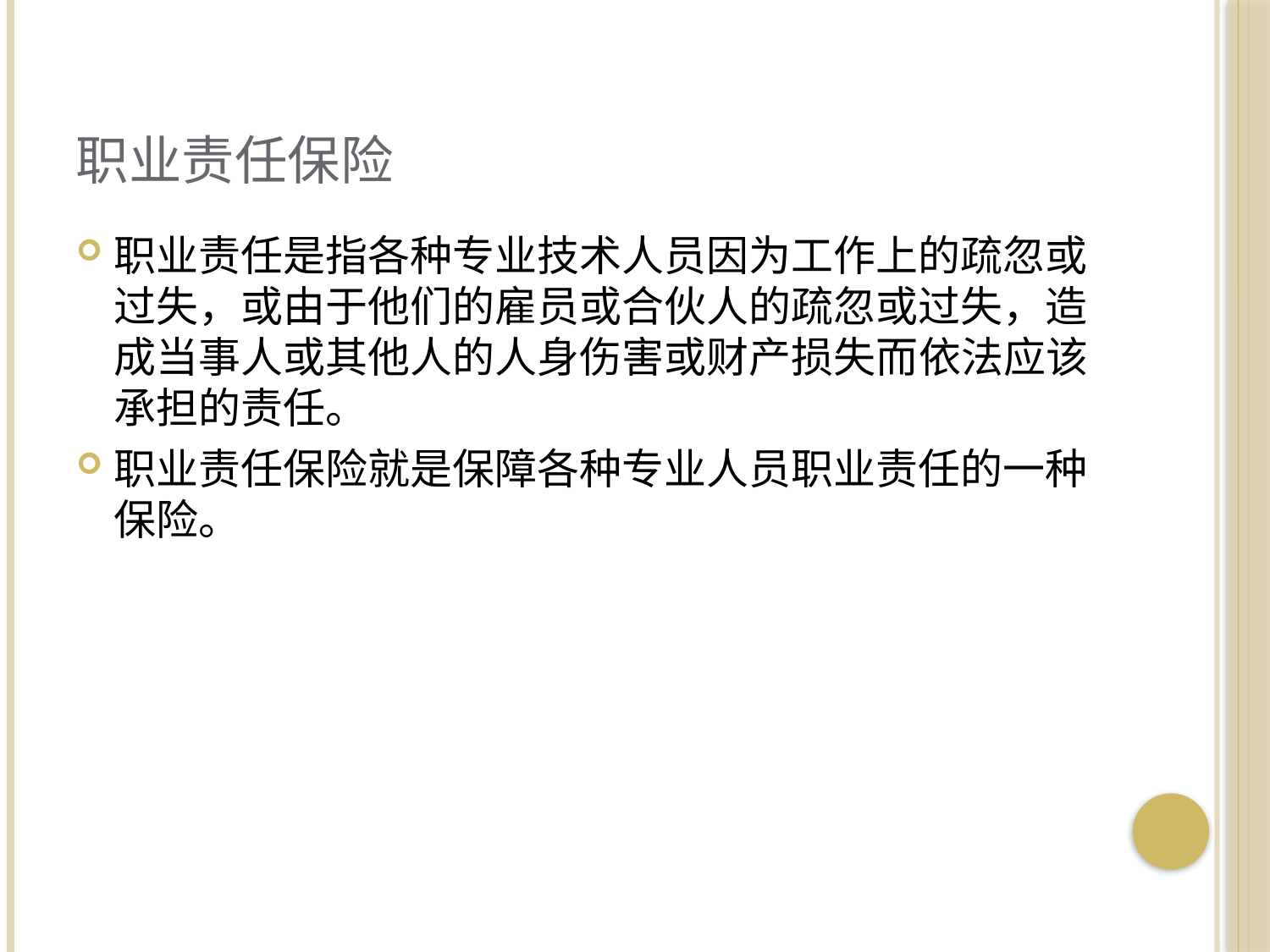

# 职业责任保险
职业责任是指各种专业技术人员因为工作上的疏忽或过失，或由于他们的雇员或合伙人的疏忽或过失，造成当事人或其他人的人身伤害或财产损失而依法应该承担的责任。
职业责任保险就是保障各种专业人员职业责任的一种保险。